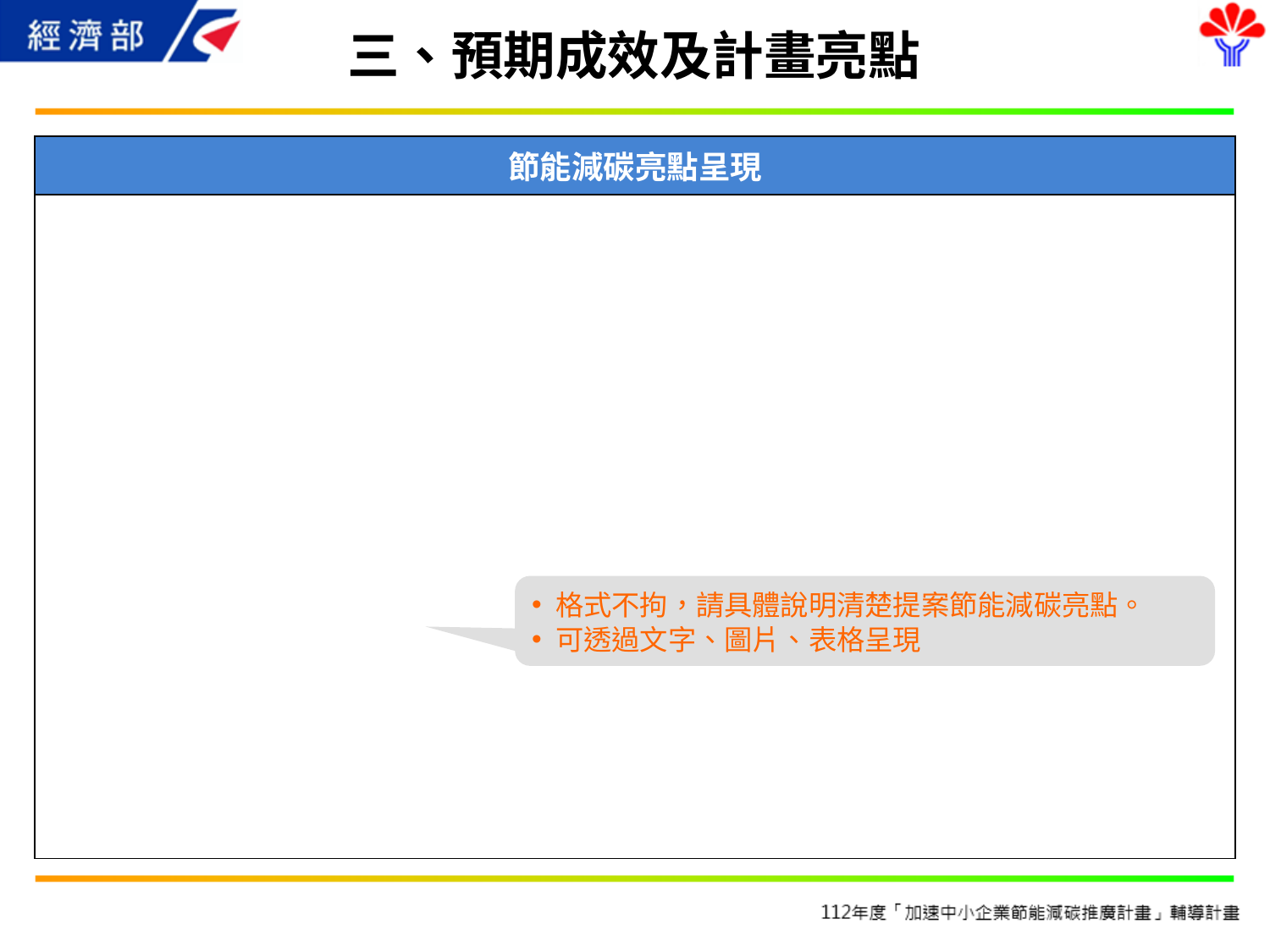

# 三、預期成效及計畫亮點
| 節能減碳亮點呈現 |
| --- |
|  |
格式不拘，請具體說明清楚提案節能減碳亮點。
可透過文字、圖片、表格呈現
11